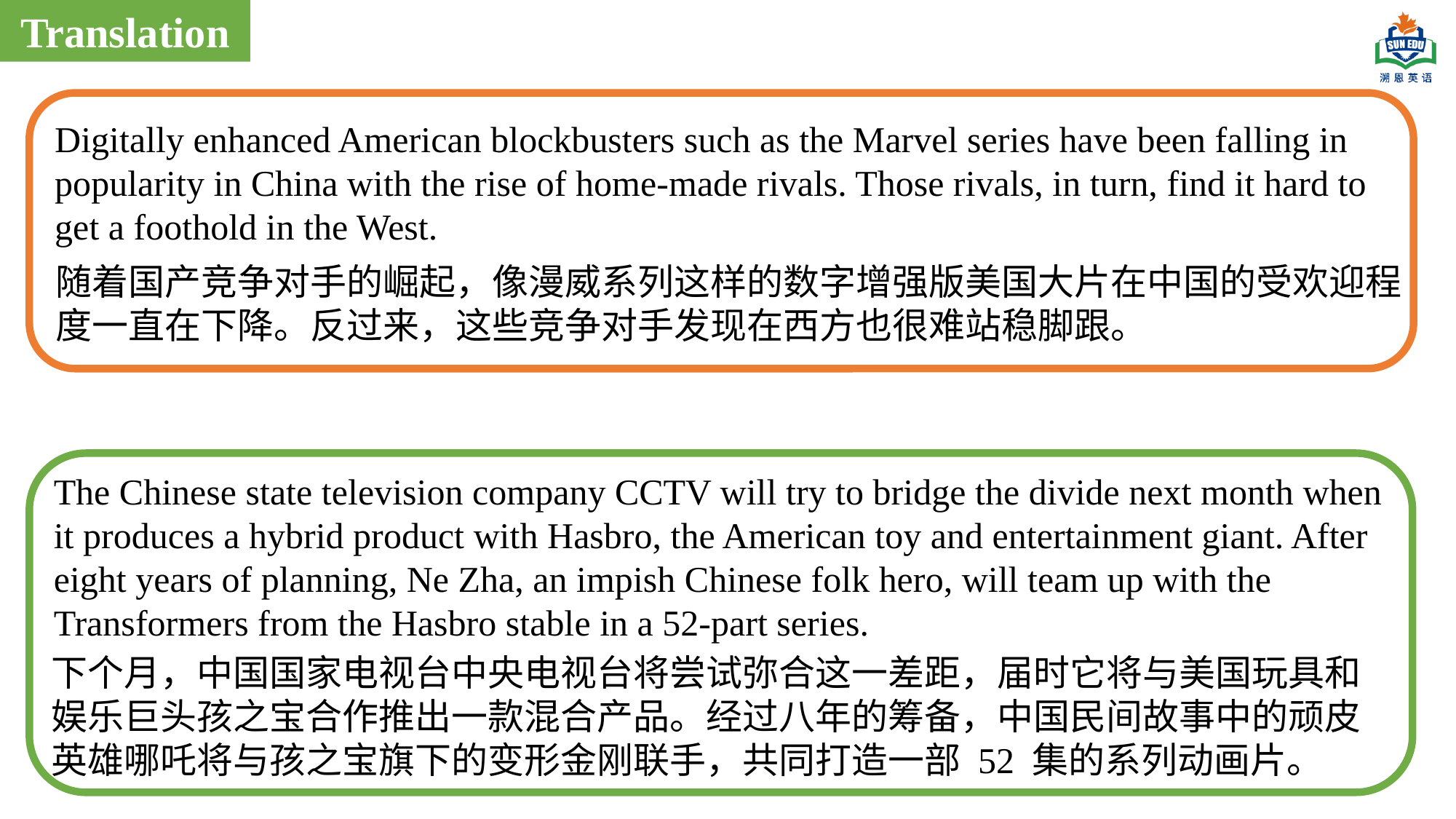

Translation

Digitally enhanced American blockbusters such as the Marvel series have been falling in popularity in China with the rise of home-made rivals. Those rivals, in turn, find it hard to get a foothold in the West.
随着国产竞争对手的崛起，像漫威系列这样的数字增强版美国大片在中国的受欢迎程度一直在下降。反过来，这些竞争对手发现在西方也很难站稳脚跟。

The Chinese state television company CCTV will try to bridge the divide next month when it produces a hybrid product with Hasbro, the American toy and entertainment giant. After eight years of planning, Ne Zha, an impish Chinese folk hero, will team up with the Transformers from the Hasbro stable in a 52-part series.
下个月，中国国家电视台中央电视台将尝试弥合这一差距，届时它将与美国玩具和娱乐巨头孩之宝合作推出一款混合产品。经过八年的筹备，中国民间故事中的顽皮英雄哪吒将与孩之宝旗下的变形金刚联手，共同打造一部 52 集的系列动画片。